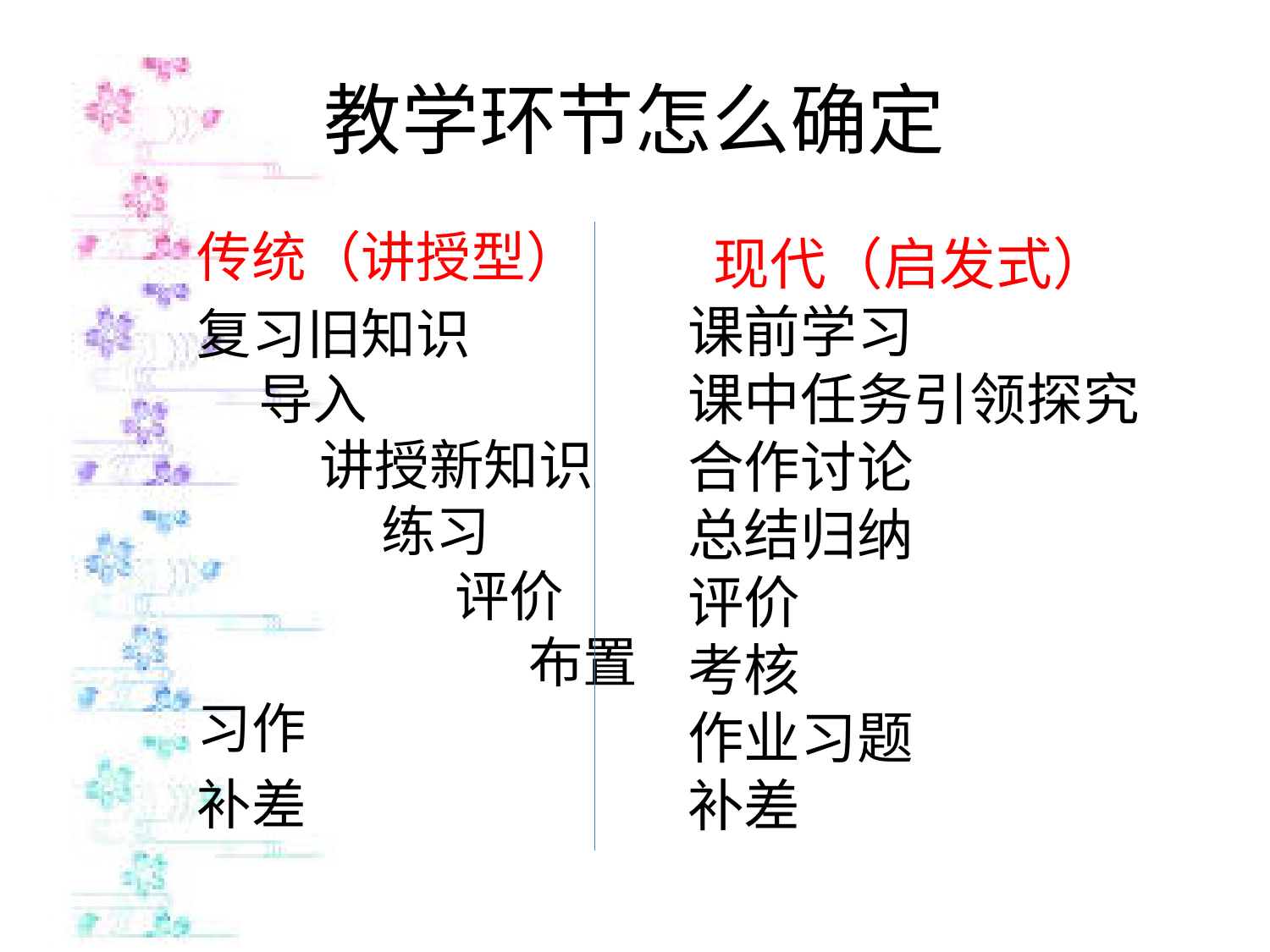

# 教学环节怎么确定
传统（讲授型）
复习旧知识                       导入                                    讲授新知识                       练习                                     评价                                     布置习作
补差
 现代（启发式）
课前学习
课中任务引领探究
合作讨论
总结归纳
评价
考核
作业习题
补差